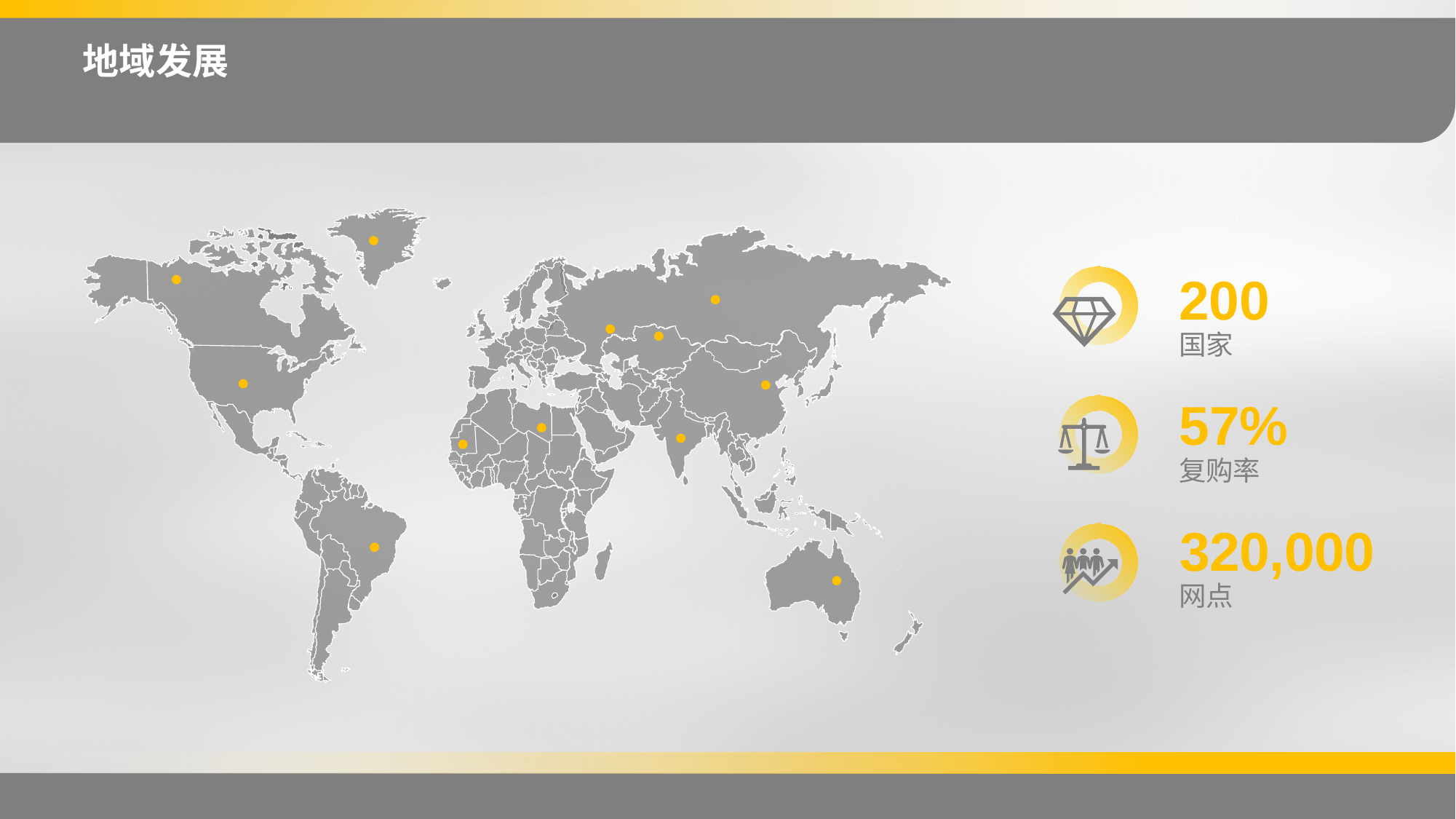

地域发展

200

国家

57%

复购率
320,000

网点